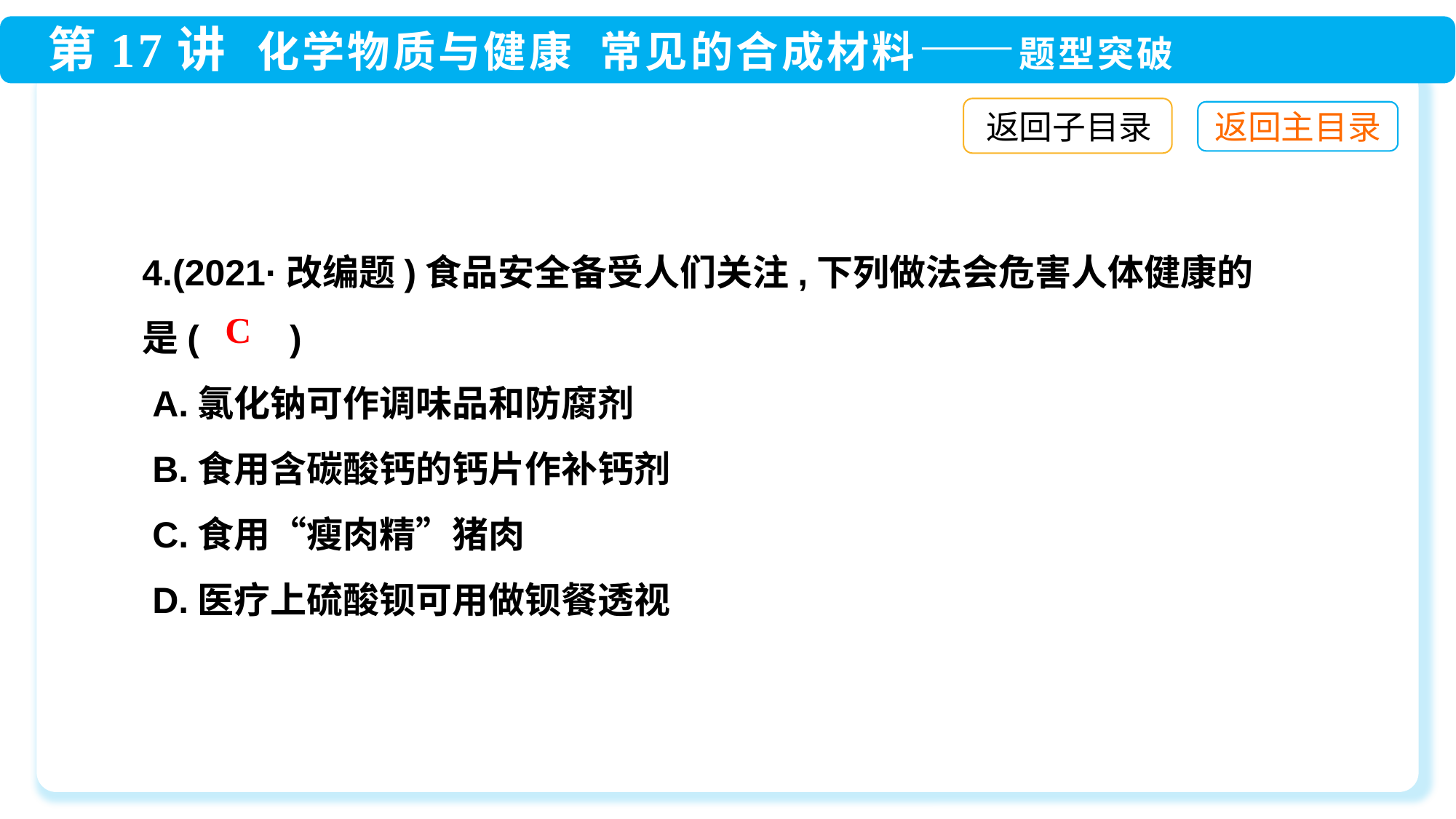

返回子目录
4.(2021·改编题)食品安全备受人们关注,下列做法会危害人体健康的
是(　　)
 A.氯化钠可作调味品和防腐剂
 B.食用含碳酸钙的钙片作补钙剂
 C.食用“瘦肉精”猪肉
 D.医疗上硫酸钡可用做钡餐透视
C